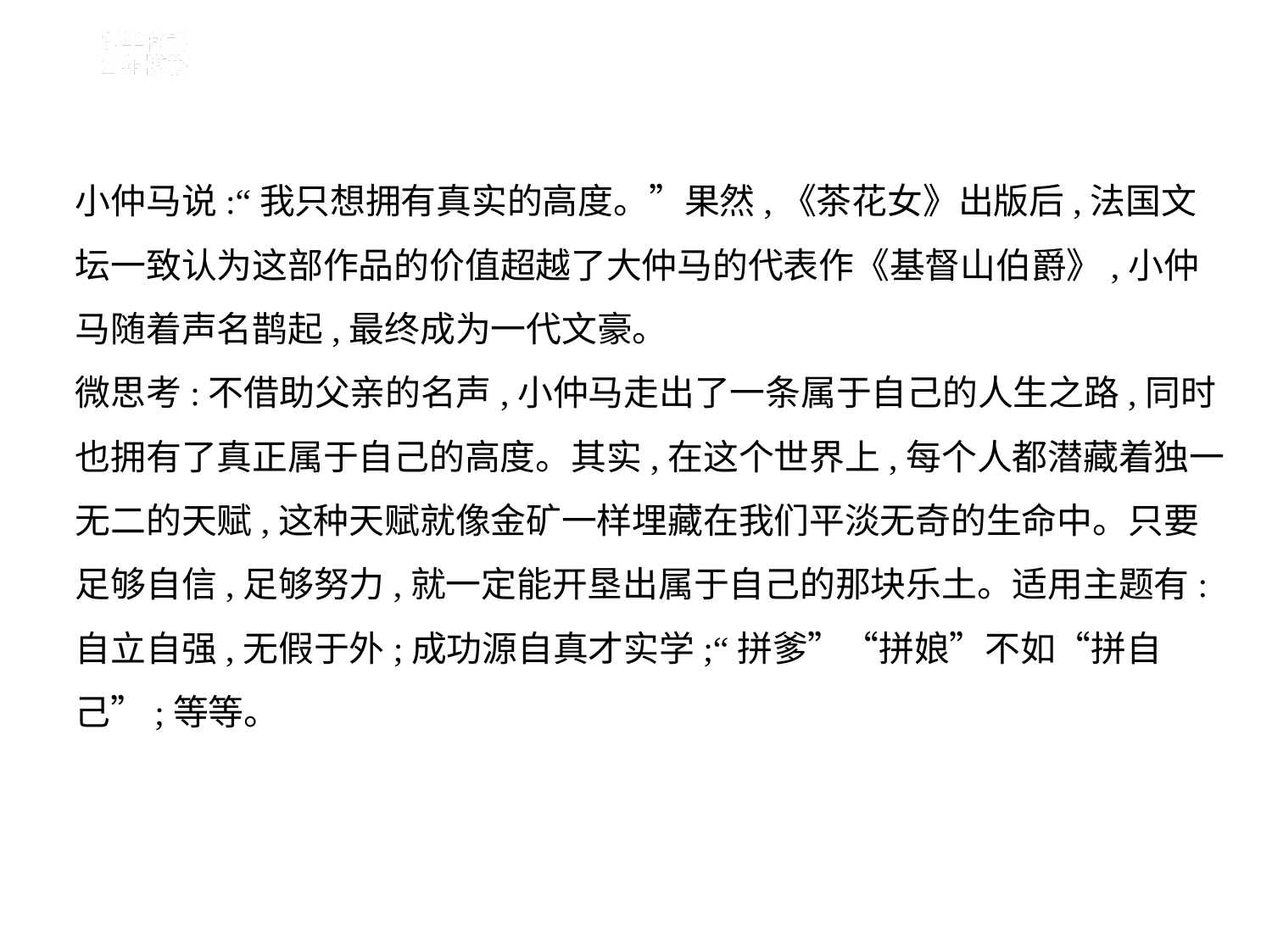

小仲马说:“我只想拥有真实的高度。”果然,《茶花女》出版后,法国文
坛一致认为这部作品的价值超越了大仲马的代表作《基督山伯爵》,小仲
马随着声名鹊起,最终成为一代文豪。
微思考:不借助父亲的名声,小仲马走出了一条属于自己的人生之路,同时
也拥有了真正属于自己的高度。其实,在这个世界上,每个人都潜藏着独一
无二的天赋,这种天赋就像金矿一样埋藏在我们平淡无奇的生命中。只要
足够自信,足够努力,就一定能开垦出属于自己的那块乐土。适用主题有:
自立自强,无假于外;成功源自真才实学;“拼爹”“拼娘”不如“拼自
己”;等等。